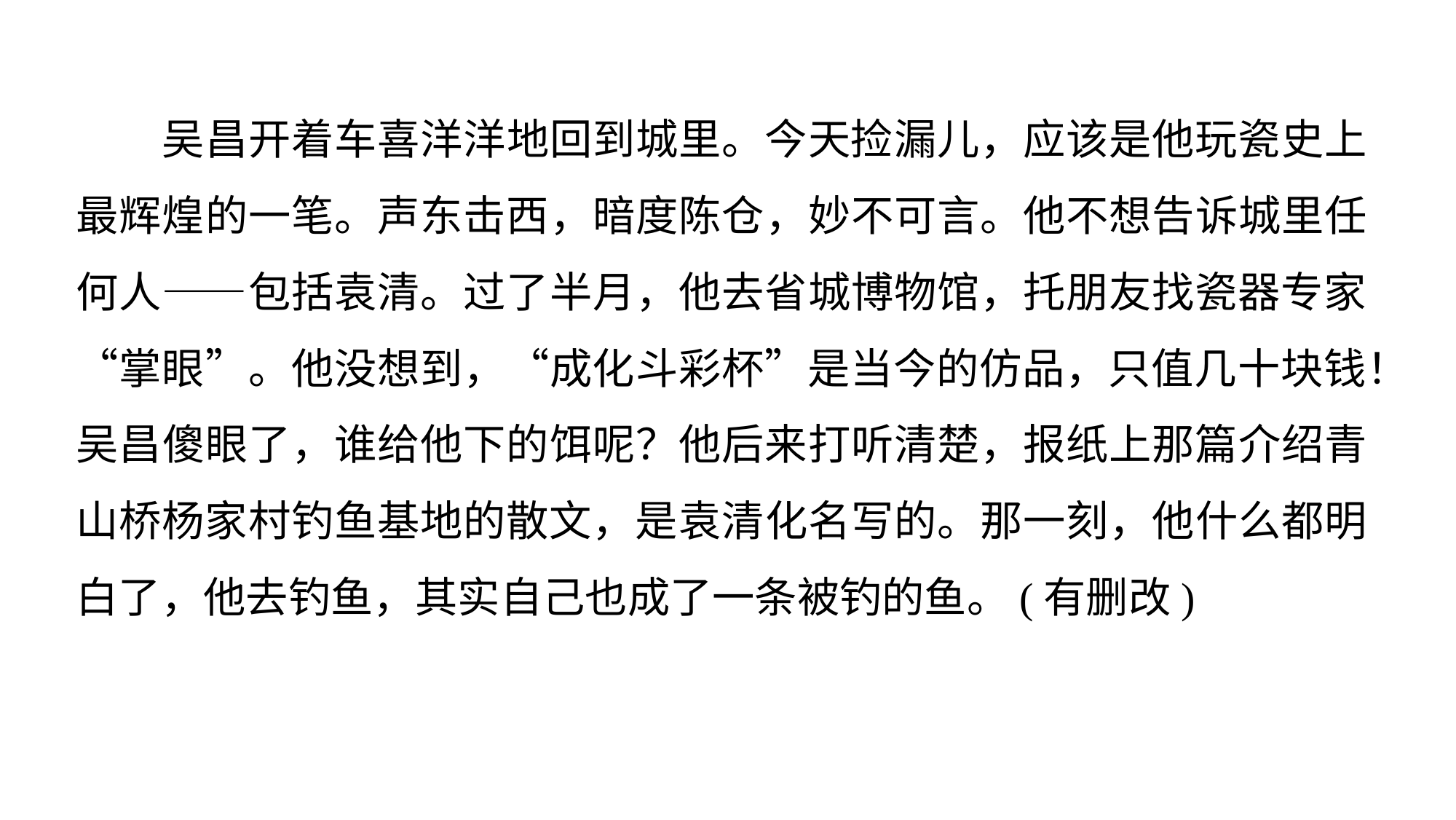

吴昌开着车喜洋洋地回到城里。今天捡漏儿，应该是他玩瓷史上最辉煌的一笔。声东击西，暗度陈仓，妙不可言。他不想告诉城里任何人——包括袁清。过了半月，他去省城博物馆，托朋友找瓷器专家“掌眼”。他没想到，“成化斗彩杯”是当今的仿品，只值几十块钱！吴昌傻眼了，谁给他下的饵呢？他后来打听清楚，报纸上那篇介绍青山桥杨家村钓鱼基地的散文，是袁清化名写的。那一刻，他什么都明白了，他去钓鱼，其实自己也成了一条被钓的鱼。(有删改)